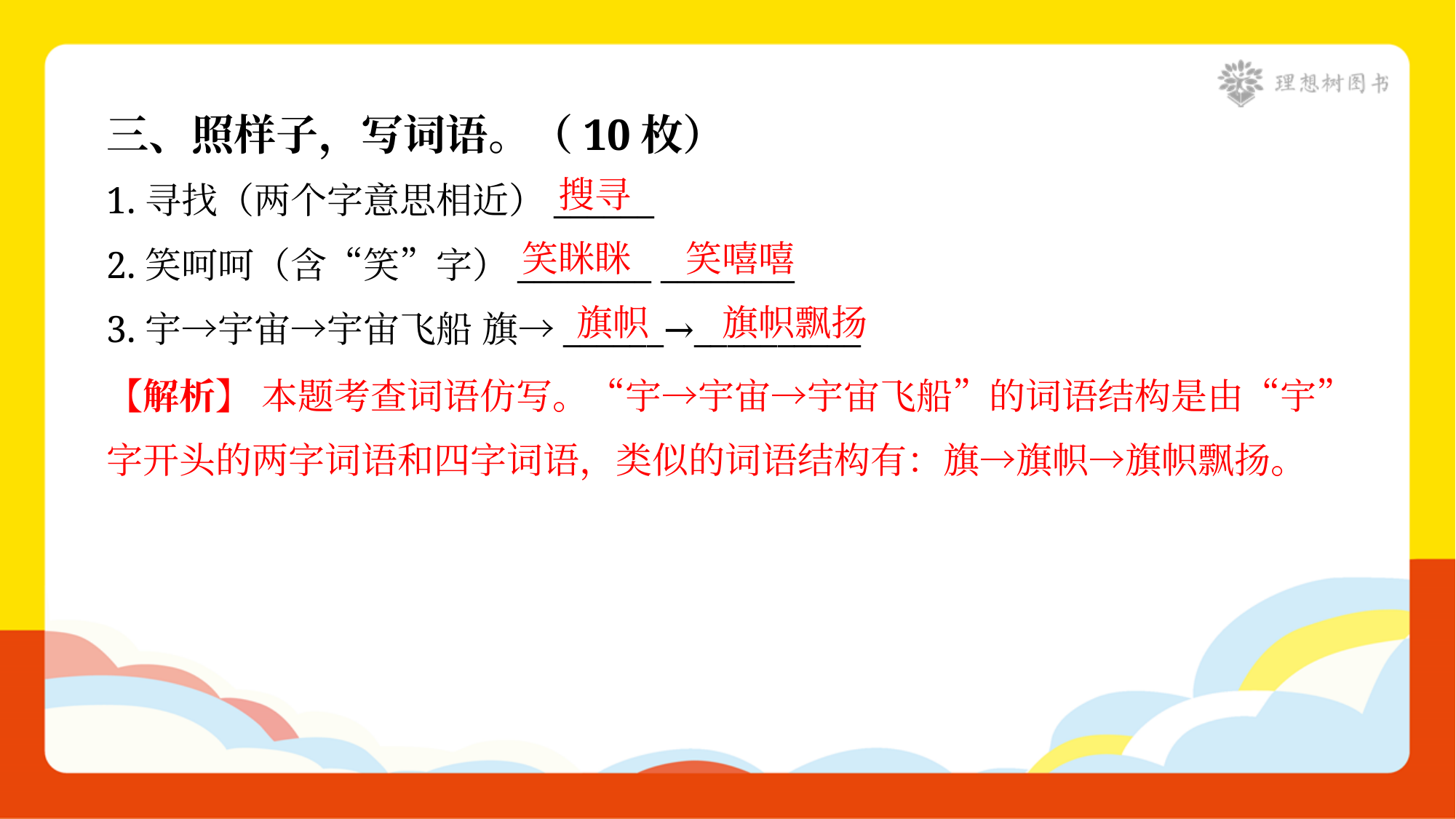

三、照样子，写词语。（10枚）
搜寻
1.寻找（两个字意思相近）______
笑眯眯
笑嘻嘻
2.笑呵呵（含“笑”字）________ ________
旗帜
旗帜飘扬
3.宇→宇宙→宇宙飞船 旗→______→__________
【解析】 本题考查词语仿写。“宇→宇宙→宇宙飞船”的词语结构是由“宇”
字开头的两字词语和四字词语，类似的词语结构有：旗→旗帜→旗帜飘扬。